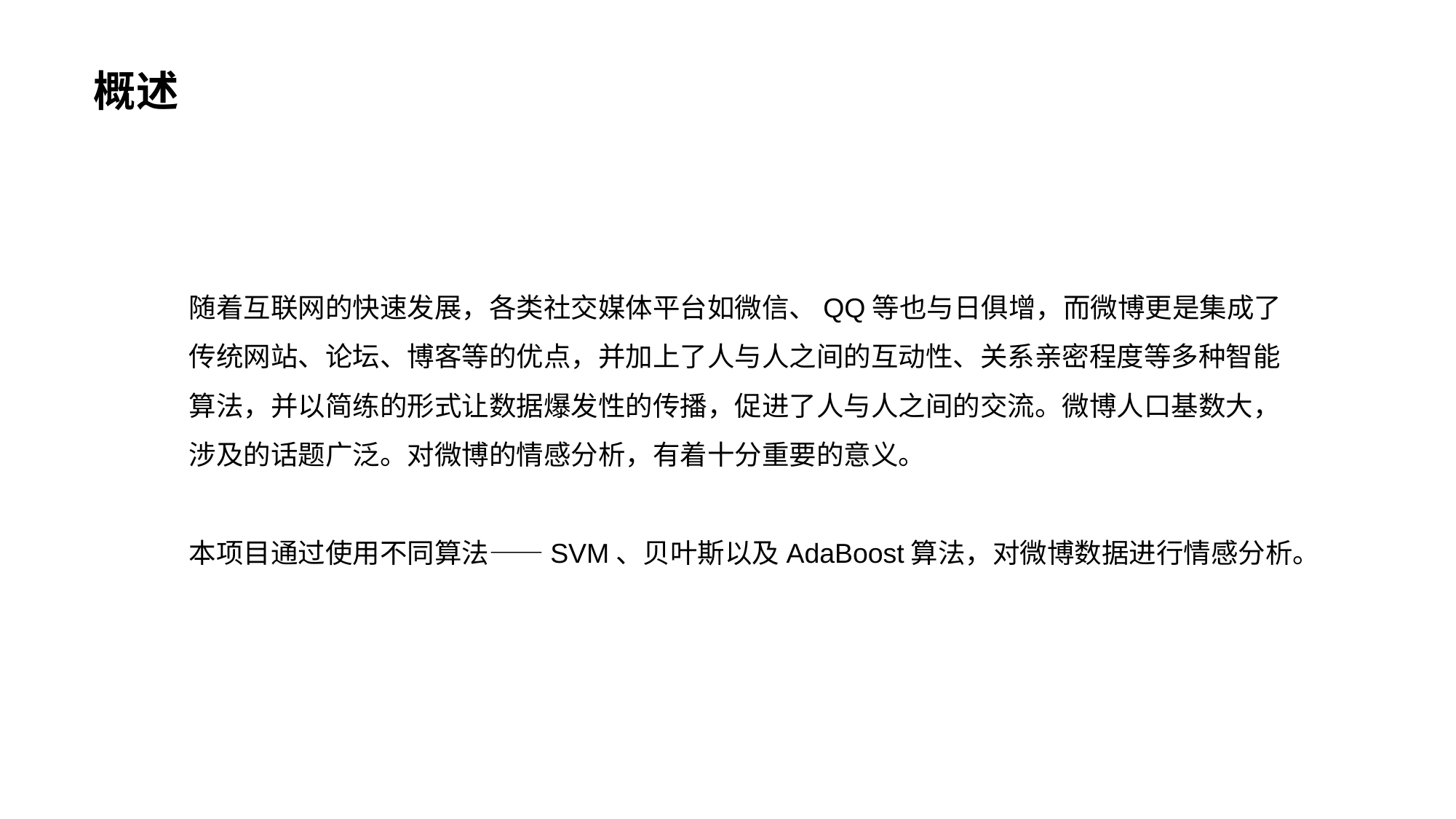

# 概述
随着互联网的快速发展，各类社交媒体平台如微信、QQ等也与日俱增，而微博更是集成了传统网站、论坛、博客等的优点，并加上了人与人之间的互动性、关系亲密程度等多种智能算法，并以简练的形式让数据爆发性的传播，促进了人与人之间的交流。微博人口基数大，涉及的话题广泛。对微博的情感分析，有着十分重要的意义。

本项目通过使用不同算法——SVM、贝叶斯以及AdaBoost算法，对微博数据进行情感分析。